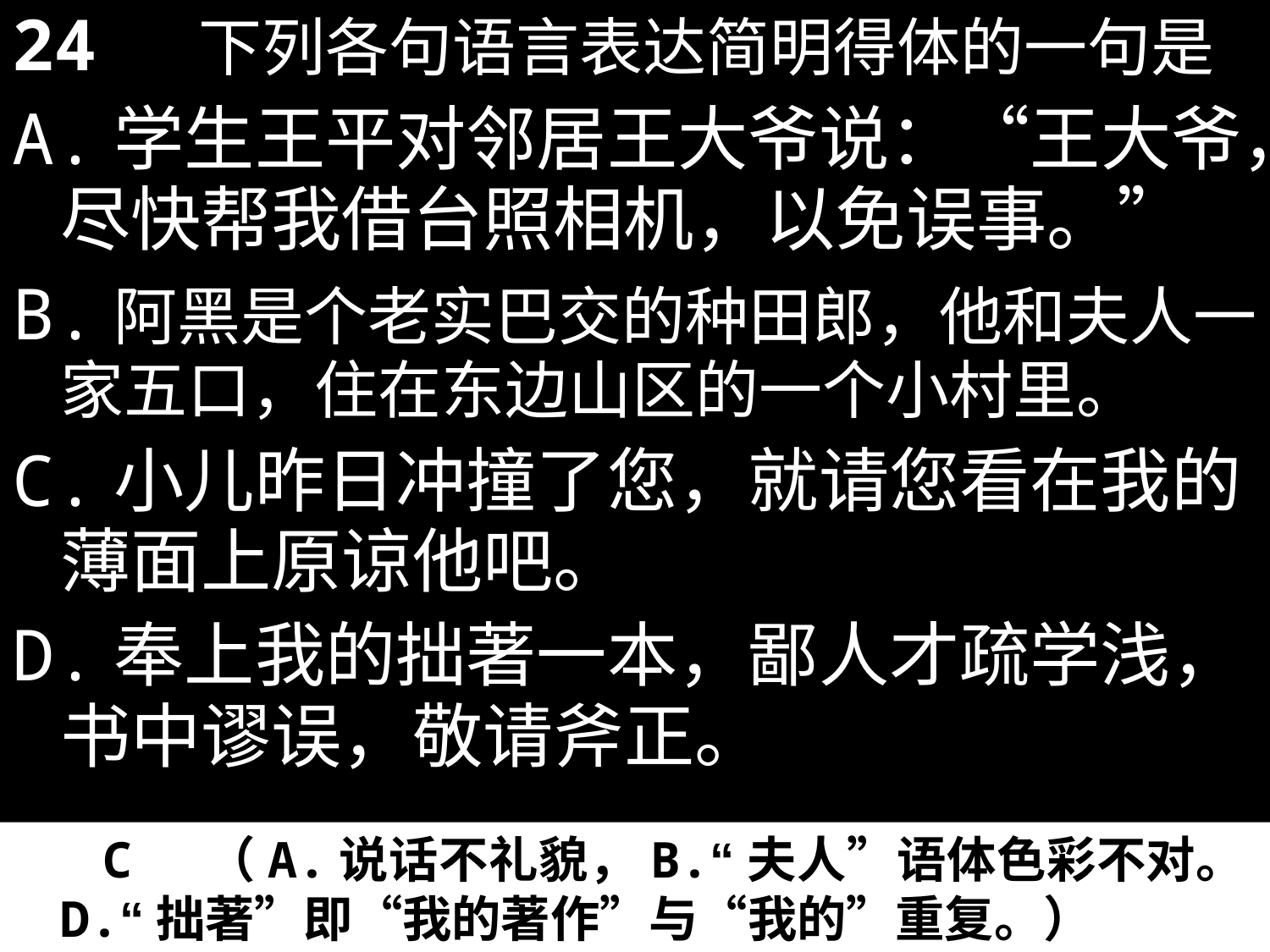

24  下列各句语言表达简明得体的一句是
A.学生王平对邻居王大爷说：“王大爷，尽快帮我借台照相机，以免误事。”
B.阿黑是个老实巴交的种田郎，他和夫人一家五口，住在东边山区的一个小村里。
C.小儿昨日冲撞了您，就请您看在我的薄面上原谅他吧。
D.奉上我的拙著一本，鄙人才疏学浅，书中谬误，敬请斧正。
   C  （A.说话不礼貌，B.“夫人”语体色彩不对。D.“拙著”即“我的著作”与“我的”重复。）